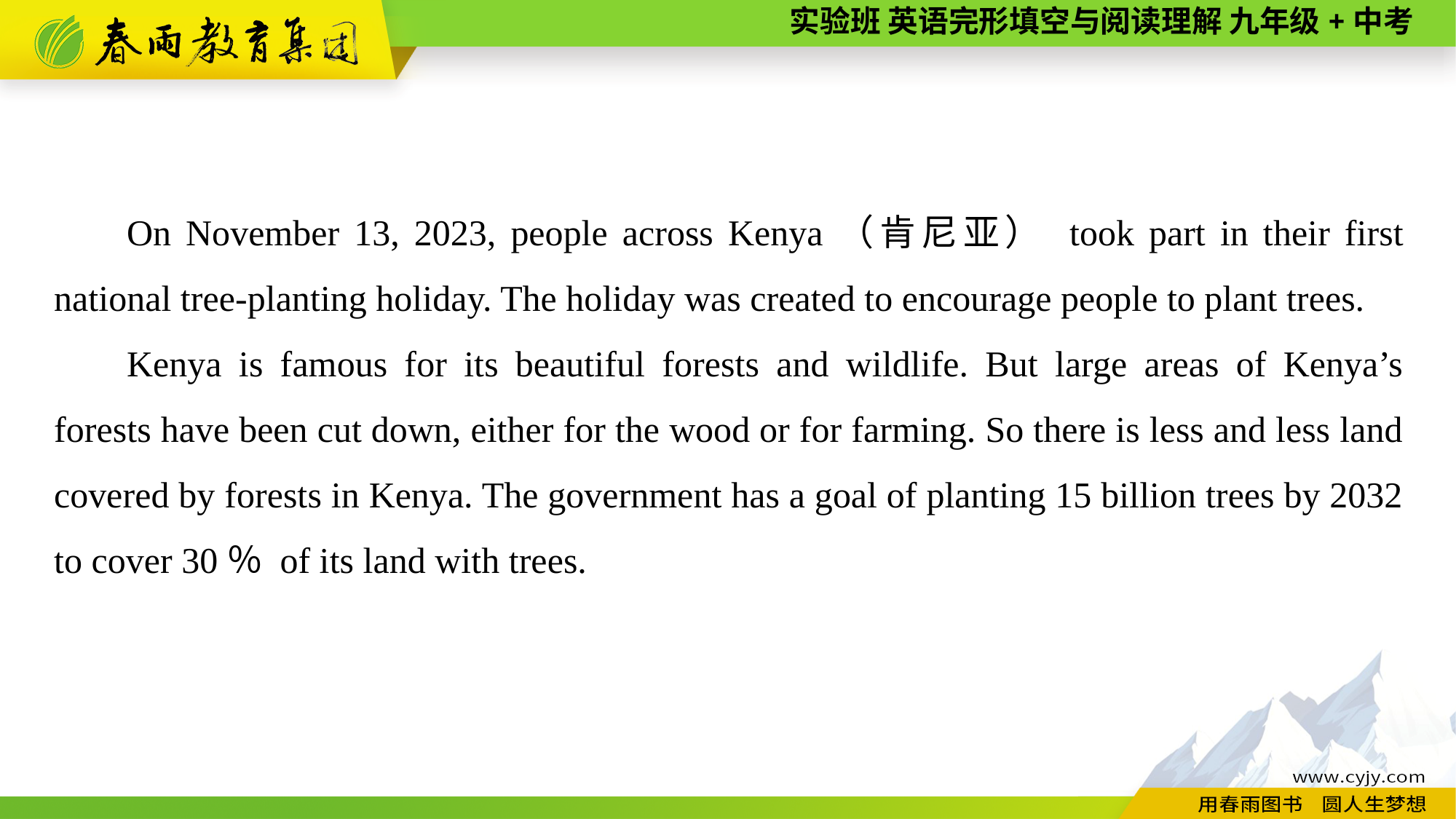

On November 13, 2023, people across Kenya（肯尼亚） took part in their first national tree-planting holiday. The holiday was created to encourage people to plant trees.
Kenya is famous for its beautiful forests and wildlife. But large areas of Kenya’s forests have been cut down, either for the wood or for farming. So there is less and less land covered by forests in Kenya. The government has a goal of planting 15 billion trees by 2032 to cover 30％ of its land with trees.